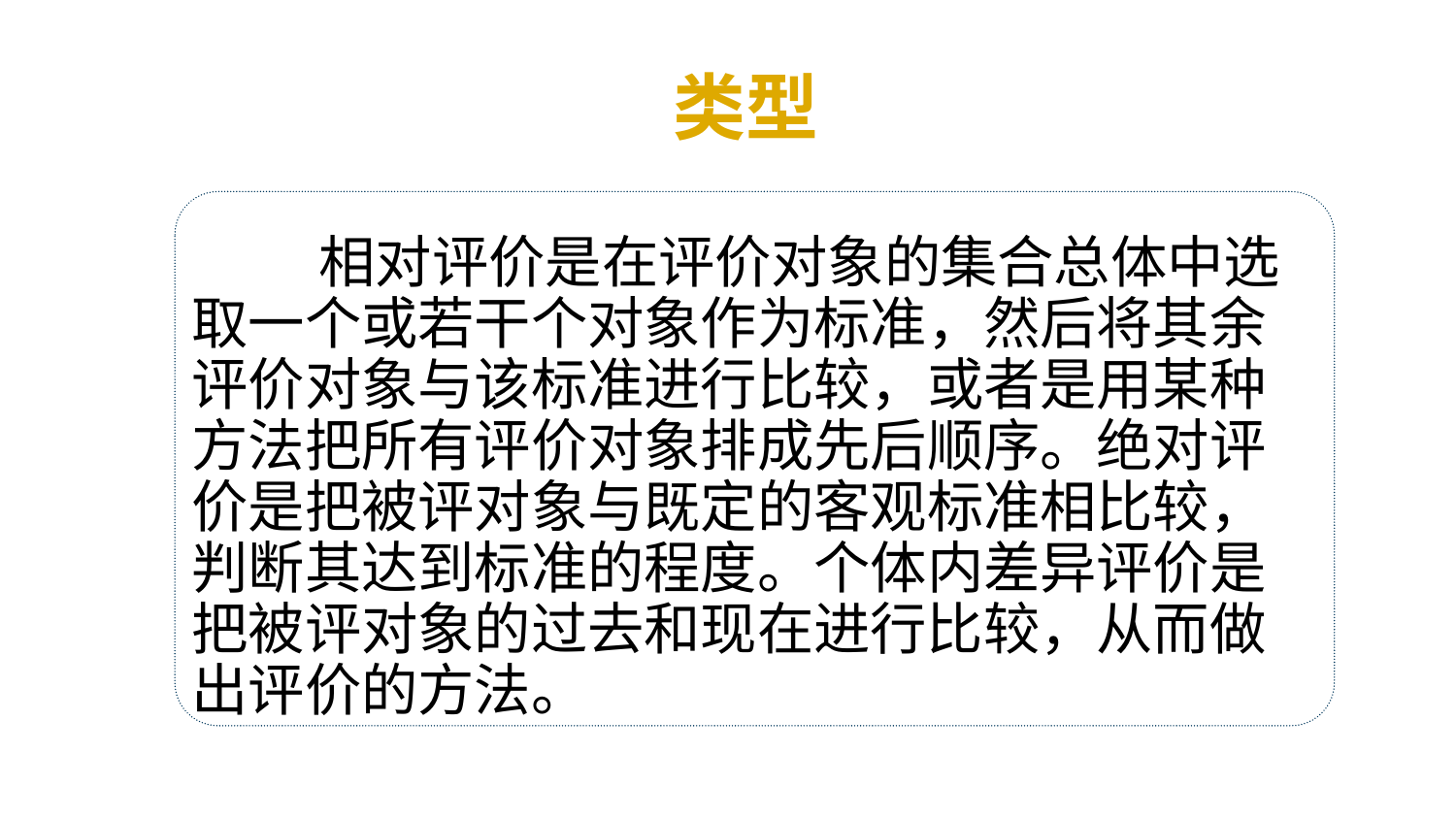

类型

         相对评价是在评价对象的集合总体中选取一个或若干个对象作为标准，然后将其余评价对象与该标准进行比较，或者是用某种方法把所有评价对象排成先后顺序。绝对评价是把被评对象与既定的客观标准相比较，判断其达到标准的程度。个体内差异评价是把被评对象的过去和现在进行比较，从而做出评价的方法。